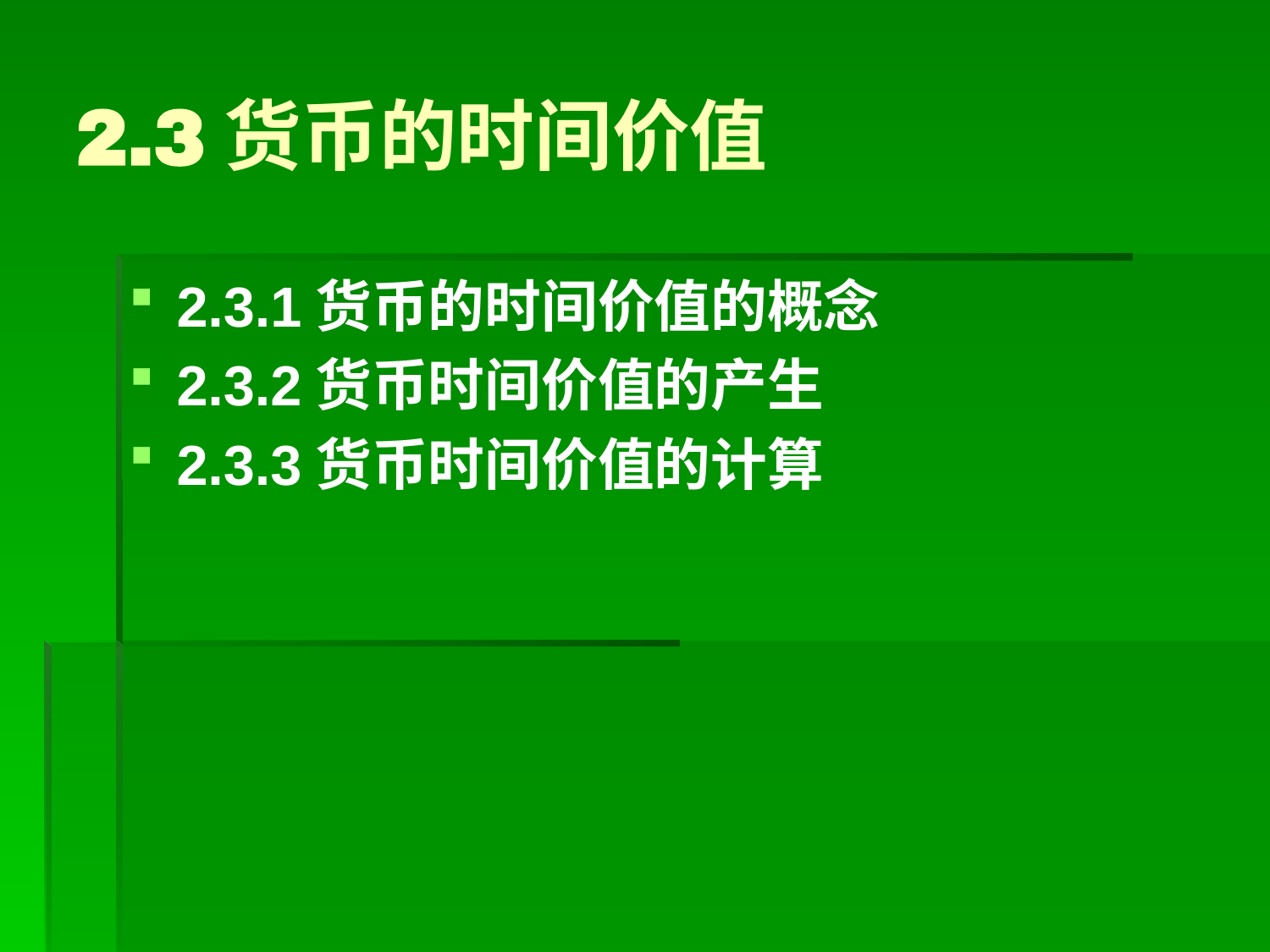

# 2.3货币的时间价值
2.3.1货币的时间价值的概念
2.3.2货币时间价值的产生
2.3.3货币时间价值的计算